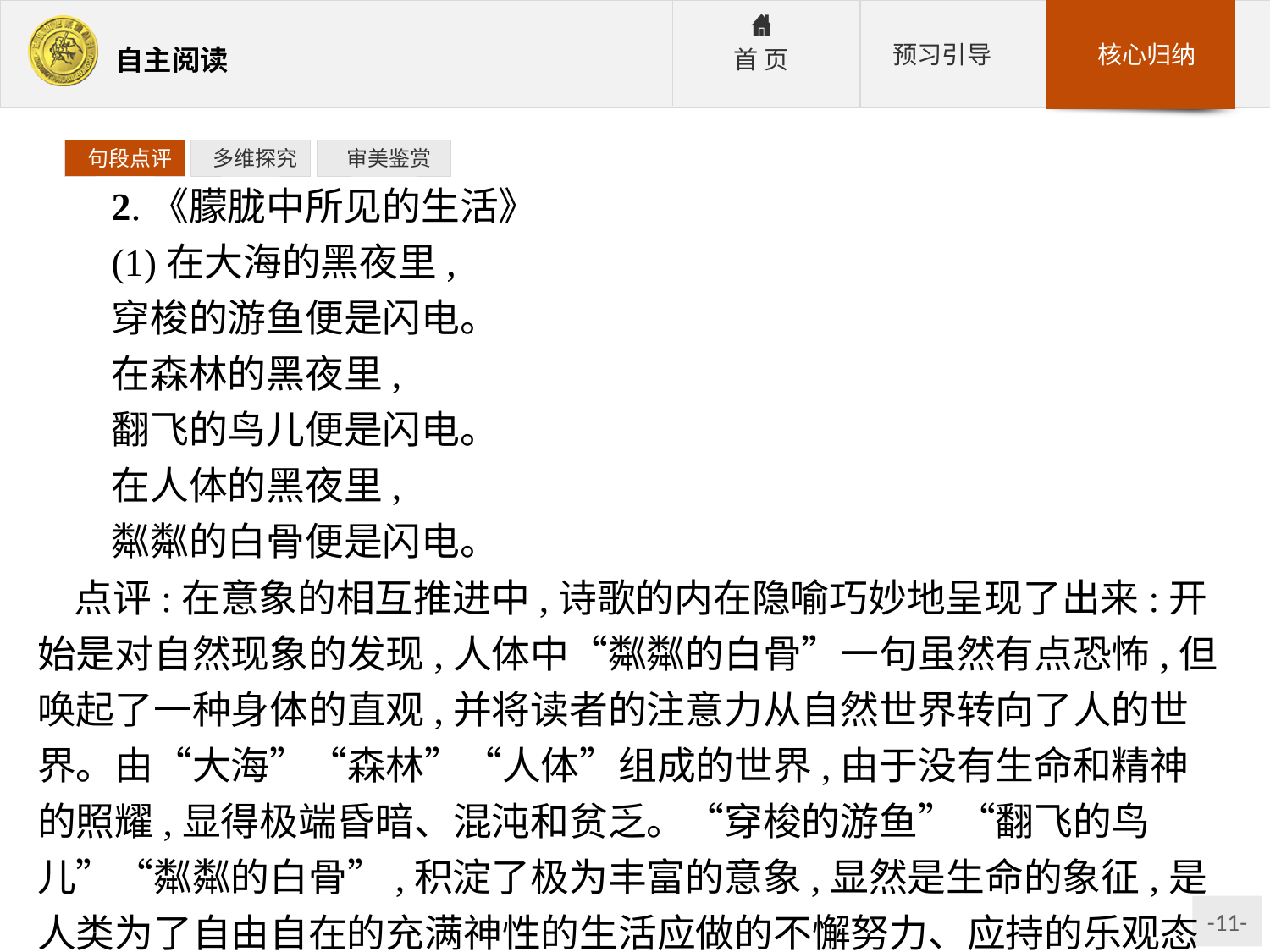

句段点评
 多维探究
 审美鉴赏
2.《朦胧中所见的生活》
(1)在大海的黑夜里,
穿梭的游鱼便是闪电。
在森林的黑夜里,
翻飞的鸟儿便是闪电。
在人体的黑夜里,
粼粼的白骨便是闪电。
点评:在意象的相互推进中,诗歌的内在隐喻巧妙地呈现了出来:开始是对自然现象的发现,人体中“粼粼的白骨”一句虽然有点恐怖,但唤起了一种身体的直观,并将读者的注意力从自然世界转向了人的世界。由“大海”“森林”“人体”组成的世界,由于没有生命和精神的照耀,显得极端昏暗、混沌和贫乏。“穿梭的游鱼”“翻飞的鸟儿”“粼粼的白骨”,积淀了极为丰富的意象,显然是生命的象征,是人类为了自由自在的充满神性的生活应做的不懈努力、应持的乐观态度、应有的坚定信念的暗喻。